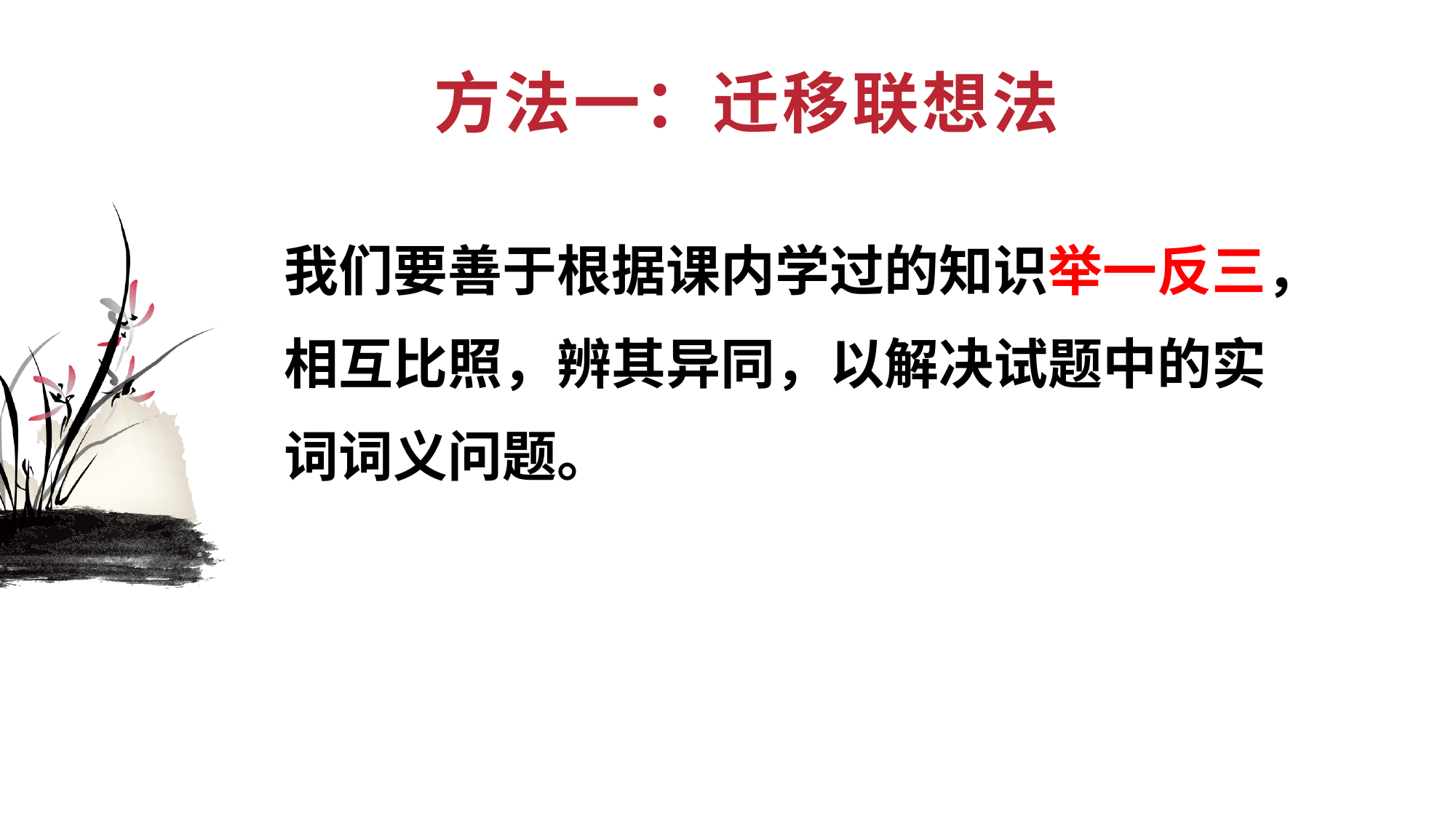

# 方法一：迁移联想法
我们要善于根据课内学过的知识举一反三，
相互比照，辨其异同，以解决试题中的实
词词义问题。